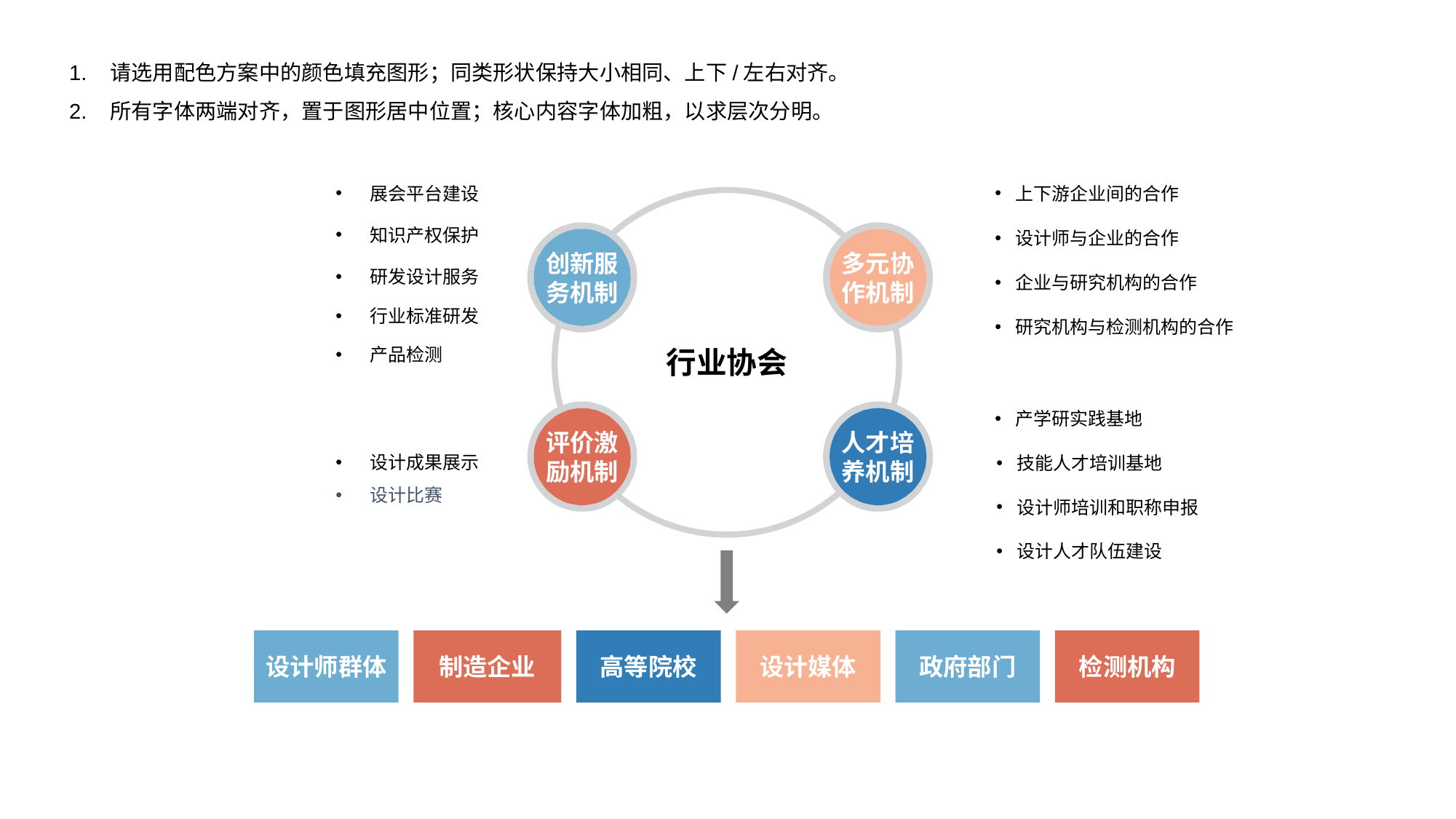

请选用配色方案中的颜色填充图形；同类形状保持大小相同、上下/左右对齐。
所有字体两端对齐，置于图形居中位置；核心内容字体加粗，以求层次分明。
展会平台建设
知识产权保护
研发设计服务
行业标准研发
产品检测
上下游企业间的合作
设计师与企业的合作
企业与研究机构的合作
研究机构与检测机构的合作

创新服务机制
多元协作机制
行业协会

评价激励机制
人才培养机制
产学研实践基地
技能人才培训基地
设计师培训和职称申报
设计人才队伍建设
设计成果展示
设计比赛

制造企业
设计师群体
高等院校
设计媒体
政府部门
检测机构
输入标题
输入标题